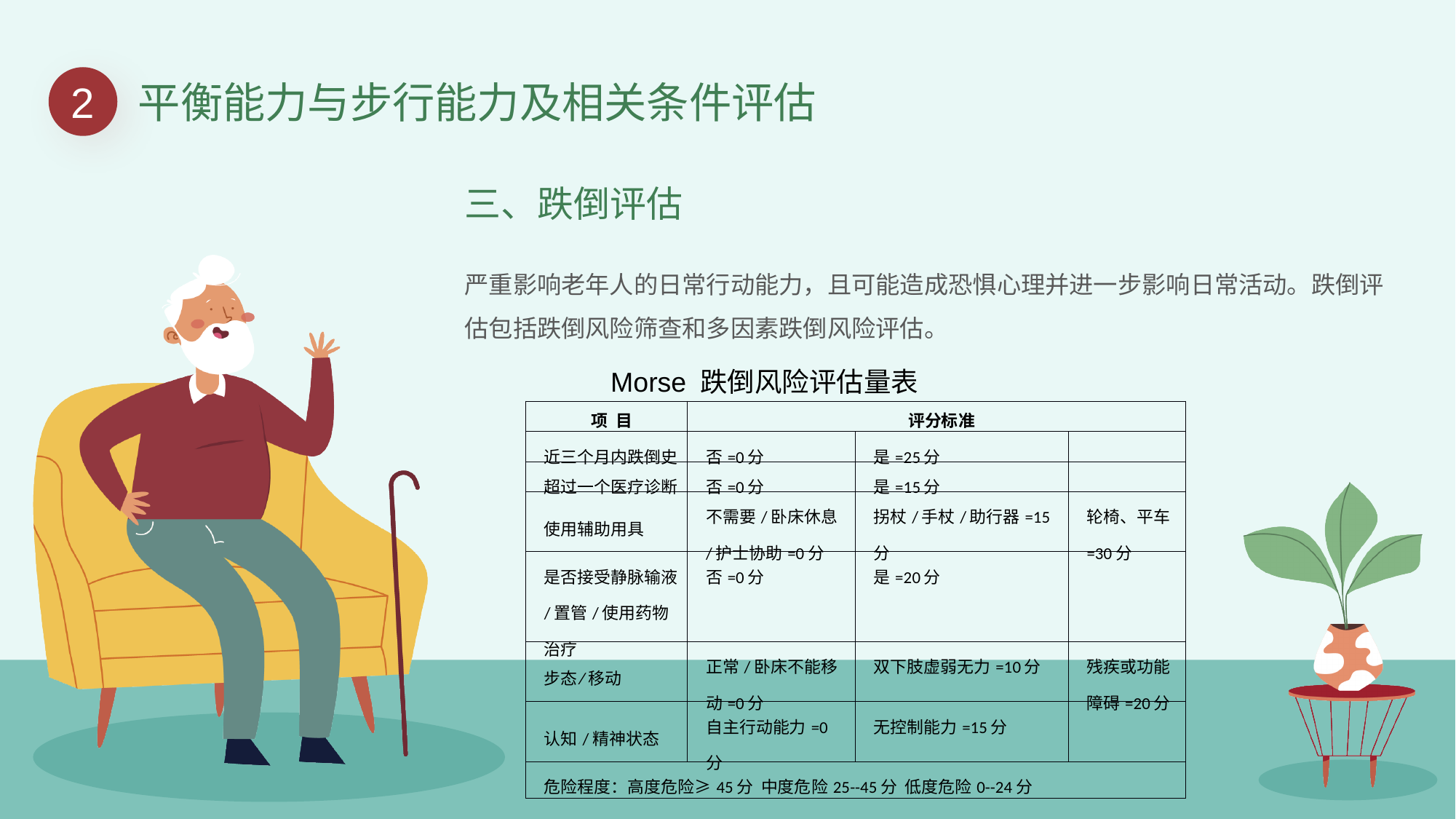

2
平衡能力与步行能力及相关条件评估
三、跌倒评估
严重影响老年人的日常行动能力，且可能造成恐惧心理并进一步影响日常活动。跌倒评估包括跌倒风险筛查和多因素跌倒风险评估。
Morse 跌倒风险评估量表
| 项 目 | 评分标准 |  |  |
| --- | --- | --- | --- |
| 近三个月内跌倒史 | 否=0分 | 是=25分 |  |
| 超过一个医疗诊断 | 否=0分 | 是=15分 |  |
| 使用辅助用具 | 不需要/卧床休息/护士协助=0分 | 拐杖/手杖/助行器=15分 | 轮椅、平车=30分 |
| 是否接受静脉输液/置管/使用药物治疗 | 否=0分 | 是=20分 |  |
| 步态 ⁄ 移动 | 正常/卧床不能移动=0分 | 双下肢虚弱无力=10分 | 残疾或功能障碍=20分 |
| 认知/精神状态 | 自主行动能力=0分 | 无控制能力=15分 |  |
| 危险程度：高度危险≥45分 中度危险25--45分 低度危险0--24分 |  |  |  |